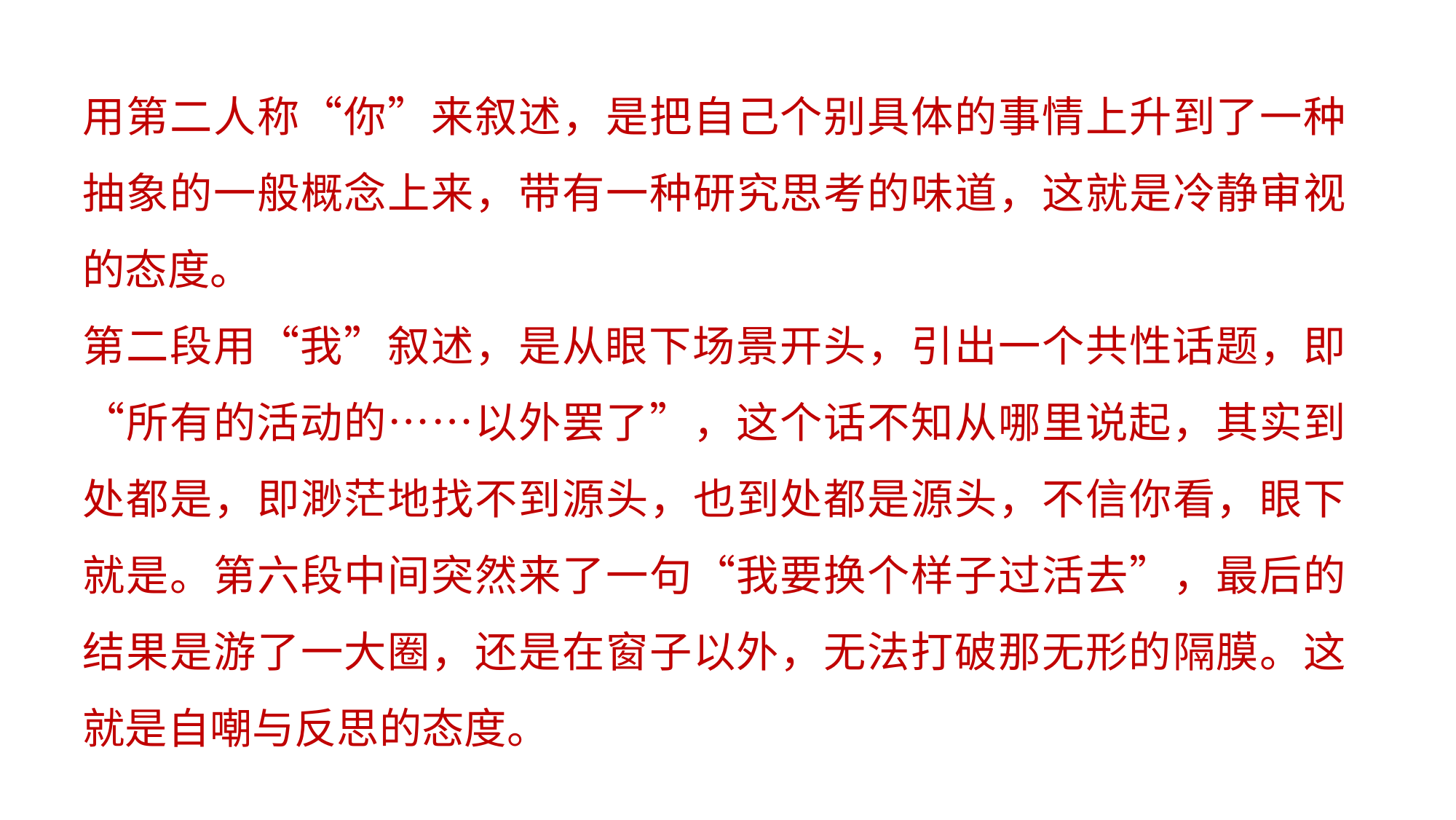

用第二人称“你”来叙述，是把自己个别具体的事情上升到了一种抽象的一般概念上来，带有一种研究思考的味道，这就是冷静审视的态度。
第二段用“我”叙述，是从眼下场景开头，引出一个共性话题，即“所有的活动的……以外罢了”，这个话不知从哪里说起，其实到处都是，即渺茫地找不到源头，也到处都是源头，不信你看，眼下就是。第六段中间突然来了一句“我要换个样子过活去”，最后的结果是游了一大圈，还是在窗子以外，无法打破那无形的隔膜。这就是自嘲与反思的态度。